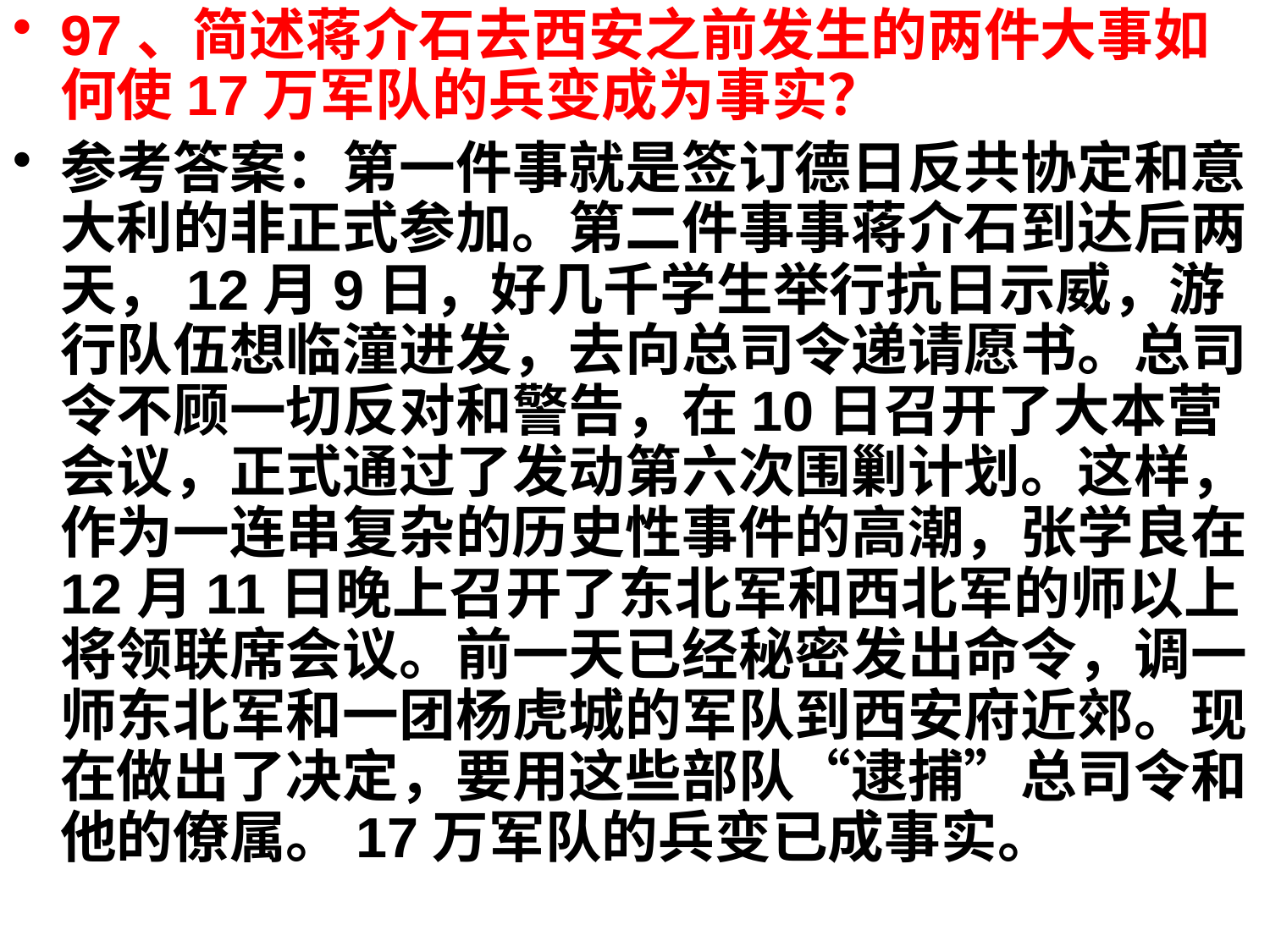

97、简述蒋介石去西安之前发生的两件大事如何使17万军队的兵变成为事实？
参考答案：第一件事就是签订德日反共协定和意大利的非正式参加。第二件事事蒋介石到达后两天，12月9日，好几千学生举行抗日示威，游行队伍想临潼进发，去向总司令递请愿书。总司令不顾一切反对和警告，在10日召开了大本营会议，正式通过了发动第六次围剿计划。这样，作为一连串复杂的历史性事件的高潮，张学良在12月11日晚上召开了东北军和西北军的师以上将领联席会议。前一天已经秘密发出命令，调一师东北军和一团杨虎城的军队到西安府近郊。现在做出了决定，要用这些部队“逮捕”总司令和他的僚属。17万军队的兵变已成事实。

#